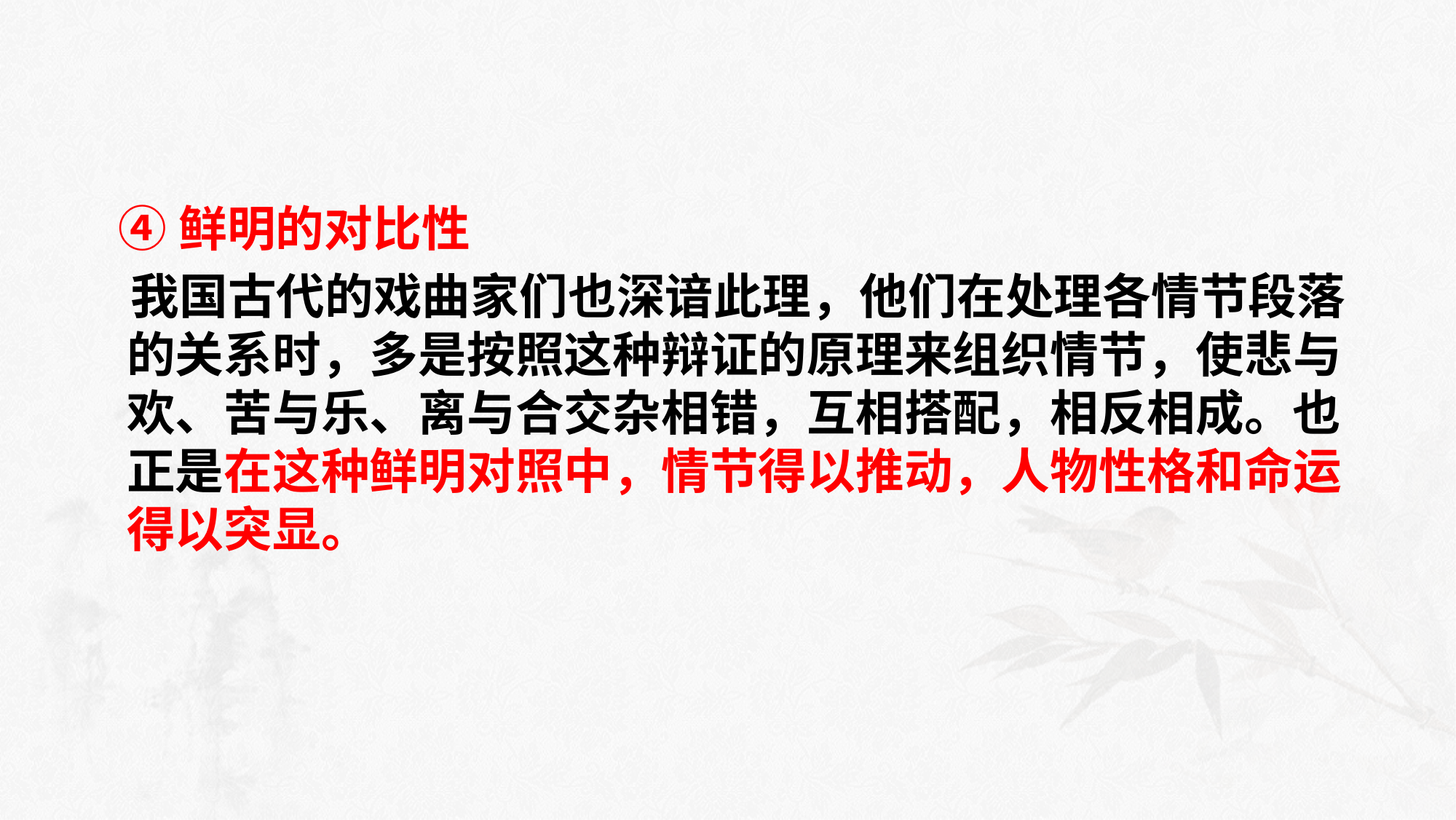

#
   ④鲜明的对比性
   我国古代的戏曲家们也深谙此理，他们在处理各情节段落的关系时，多是按照这种辩证的原理来组织情节，使悲与欢、苦与乐、离与合交杂相错，互相搭配，相反相成。也正是在这种鲜明对照中，情节得以推动，人物性格和命运得以突显。